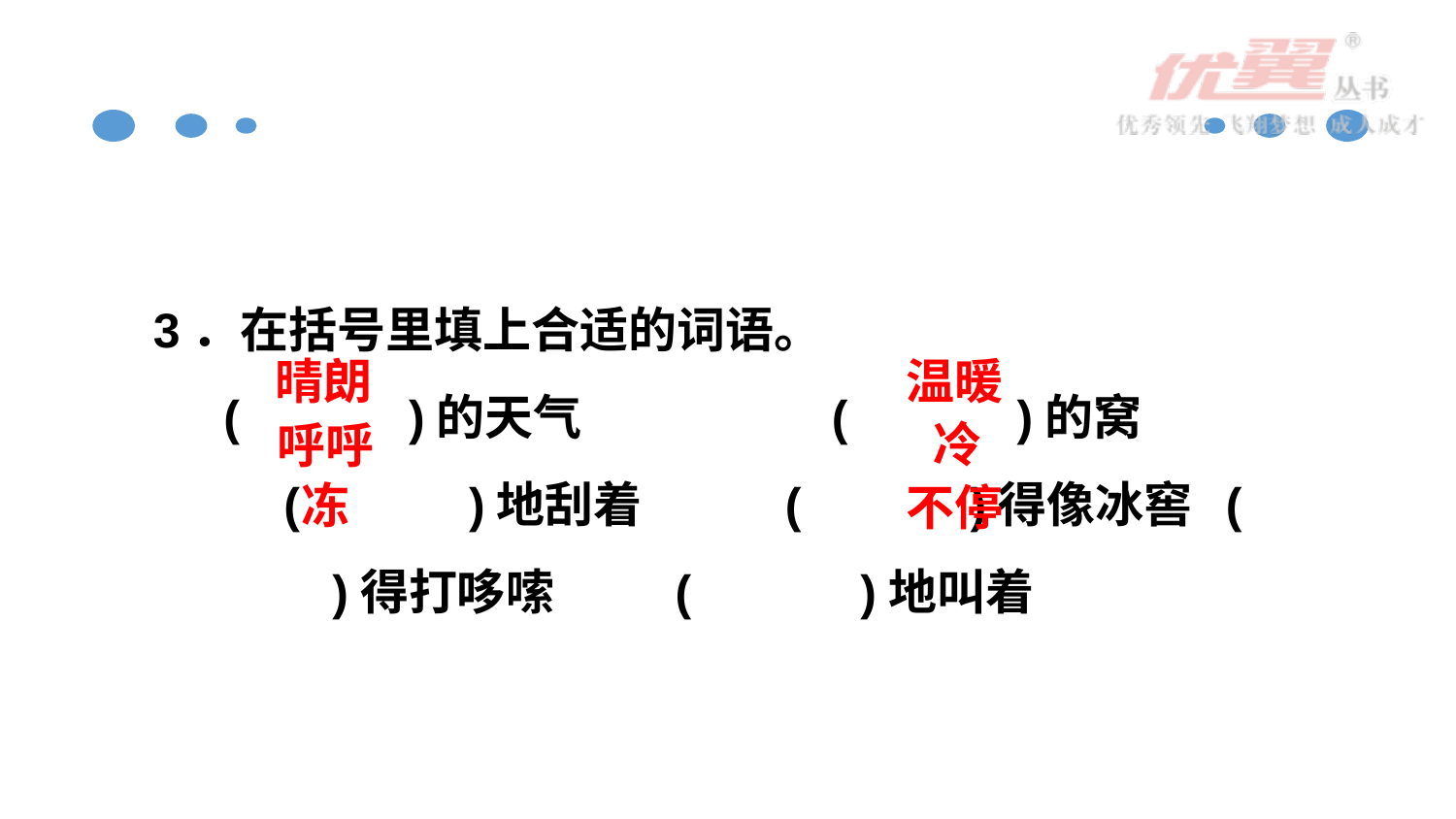

3．在括号里填上合适的词语。
(　　　)的天气　　　    　(　　　)的窝　　　　(　　　)地刮着            (　　　)得像冰窖  (　　　)得打哆嗦          (　　　)地叫着
晴朗
温暖
冷
呼呼
冻
不停